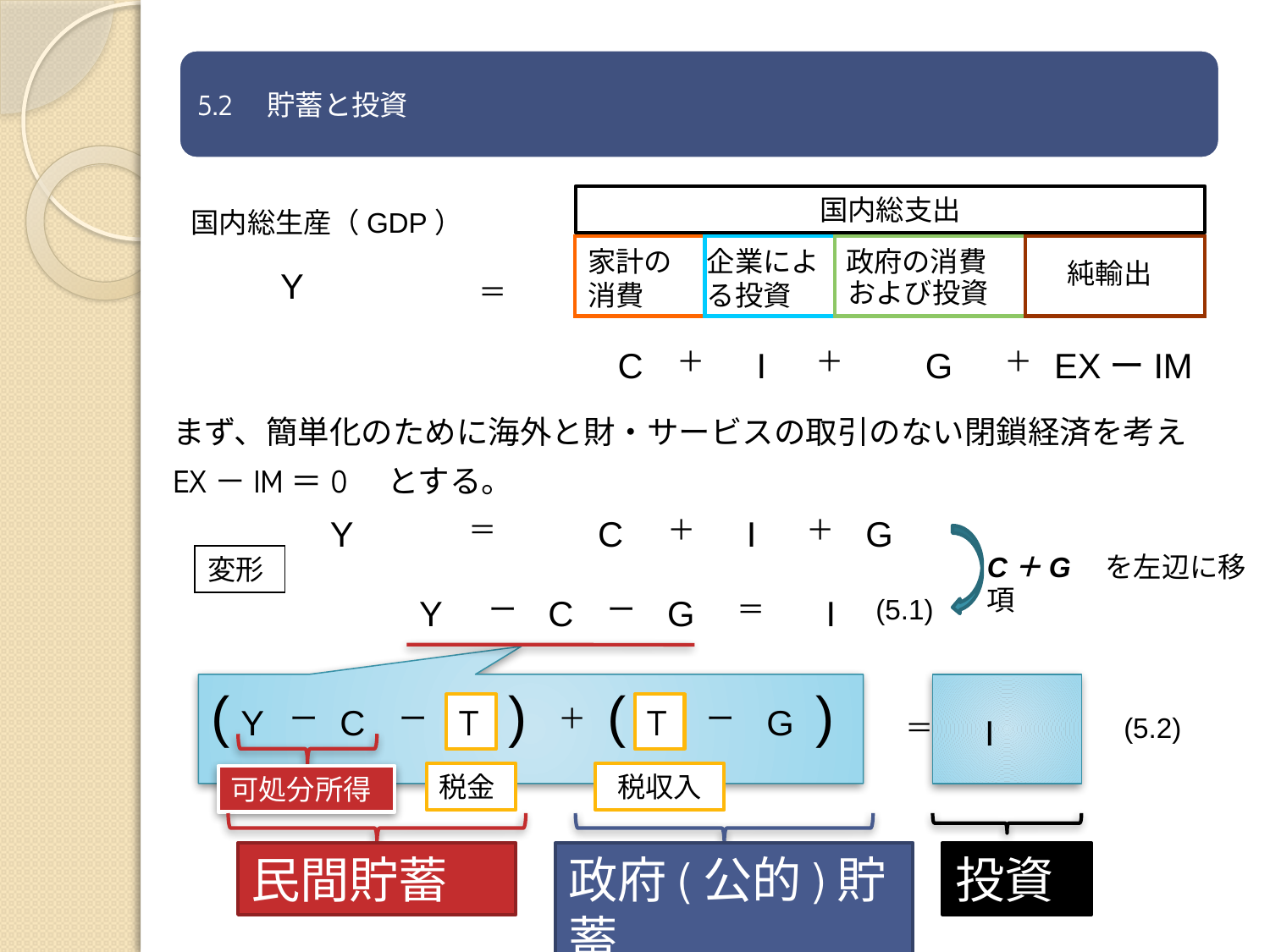

5.2　貯蓄と投資
国内総支出
国内総生産（GDP）

家計の消費
企業による投資
政府の消費
純輸出
Y
＝
および投資
C
＋
I
＋
G
＋
EXーIM
まず、簡単化のために海外と財・サービスの取引のない閉鎖経済を考え
EX－IM＝0　とする。

Y
＝
C
＋
I
＋
G

C＋G　を左辺に移項
変形
Y
ー
C
ー
G
＝
I
(5.1)
(
)
(
)

Y
ー
C
ー
T
＋
T
ー
G
＝
I
(5.2)

税金
税収入
可処分所得
民間貯蓄
政府(公的)貯蓄
投資